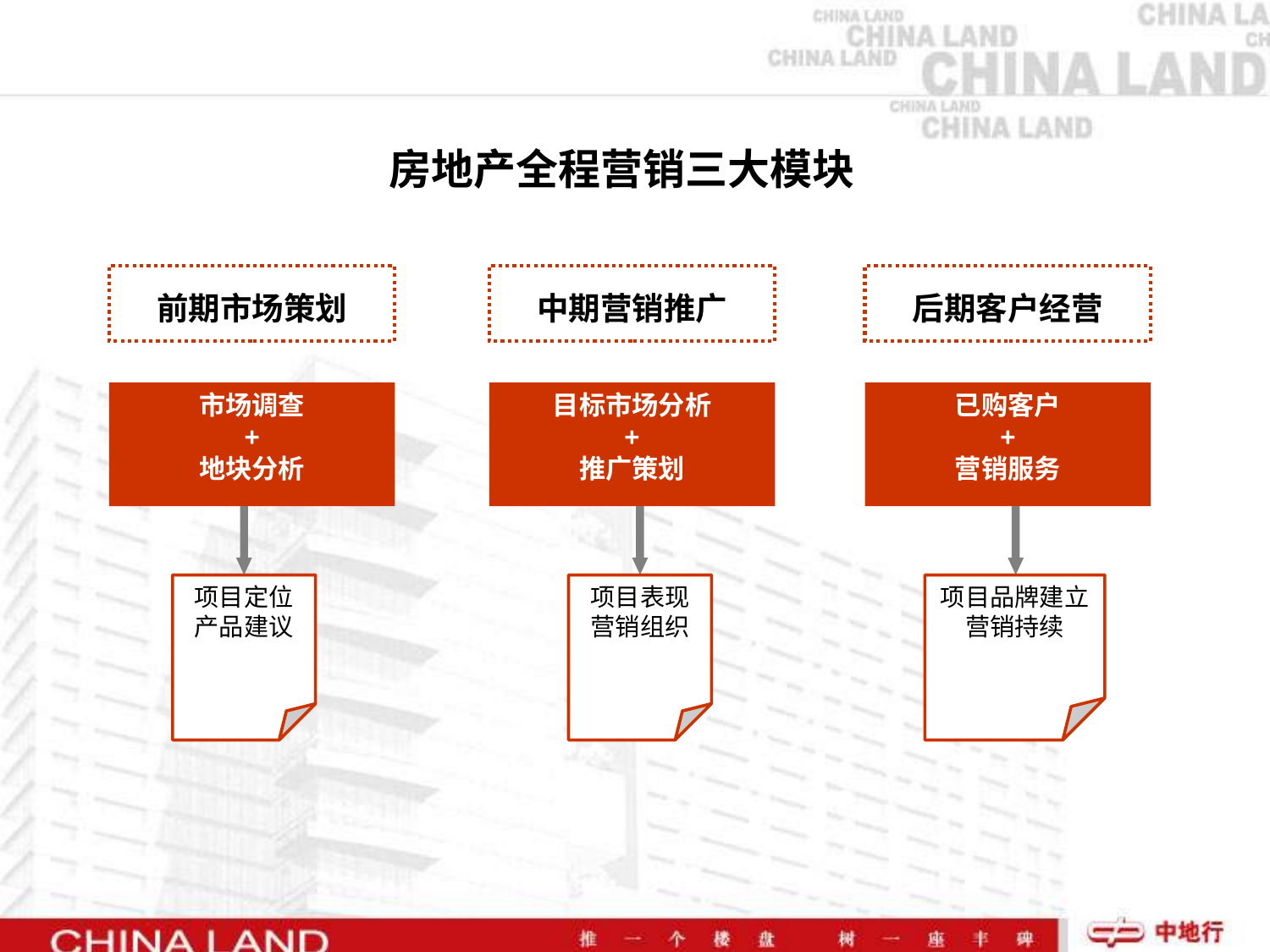

房地产全程营销三大模块
前期市场策划
中期营销推广
后期客户经营
市场调查
+
地块分析
目标市场分析
+
推广策划
已购客户
+
营销服务

项目定位
产品建议
项目表现
营销组织
项目品牌建立
营销持续